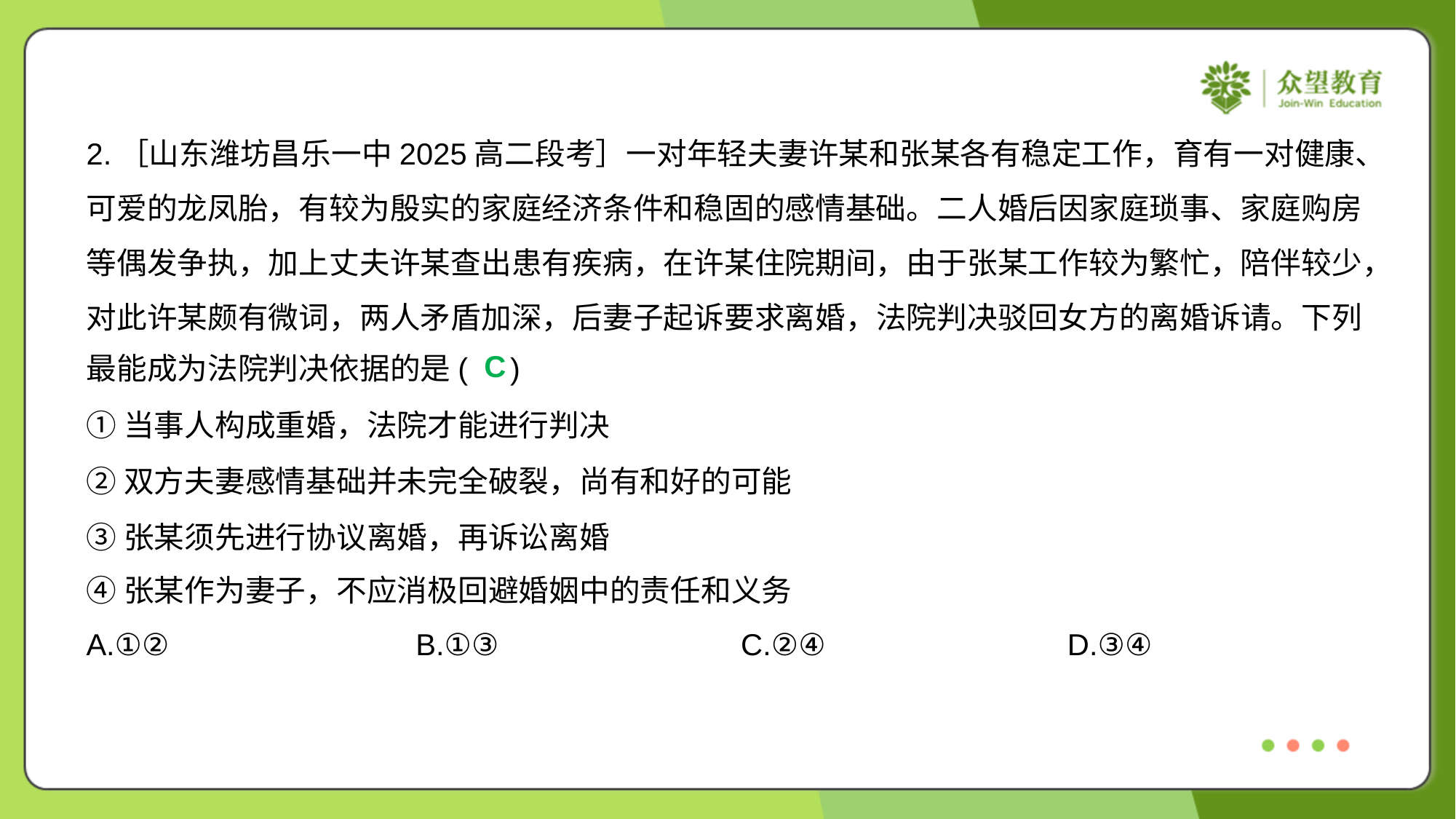

2.［山东潍坊昌乐一中2025高二段考］一对年轻夫妻许某和张某各有稳定工作，育有一对健康、
可爱的龙凤胎，有较为殷实的家庭经济条件和稳固的感情基础。二人婚后因家庭琐事、家庭购房
等偶发争执，加上丈夫许某查出患有疾病，在许某住院期间，由于张某工作较为繁忙，陪伴较少，
对此许某颇有微词，两人矛盾加深，后妻子起诉要求离婚，法院判决驳回女方的离婚诉请。下列
最能成为法院判决依据的是(     )
C
①当事人构成重婚，法院才能进行判决
②双方夫妻感情基础并未完全破裂，尚有和好的可能
③张某须先进行协议离婚，再诉讼离婚
④张某作为妻子，不应消极回避婚姻中的责任和义务
A.①②	B.①③	C.②④	D.③④